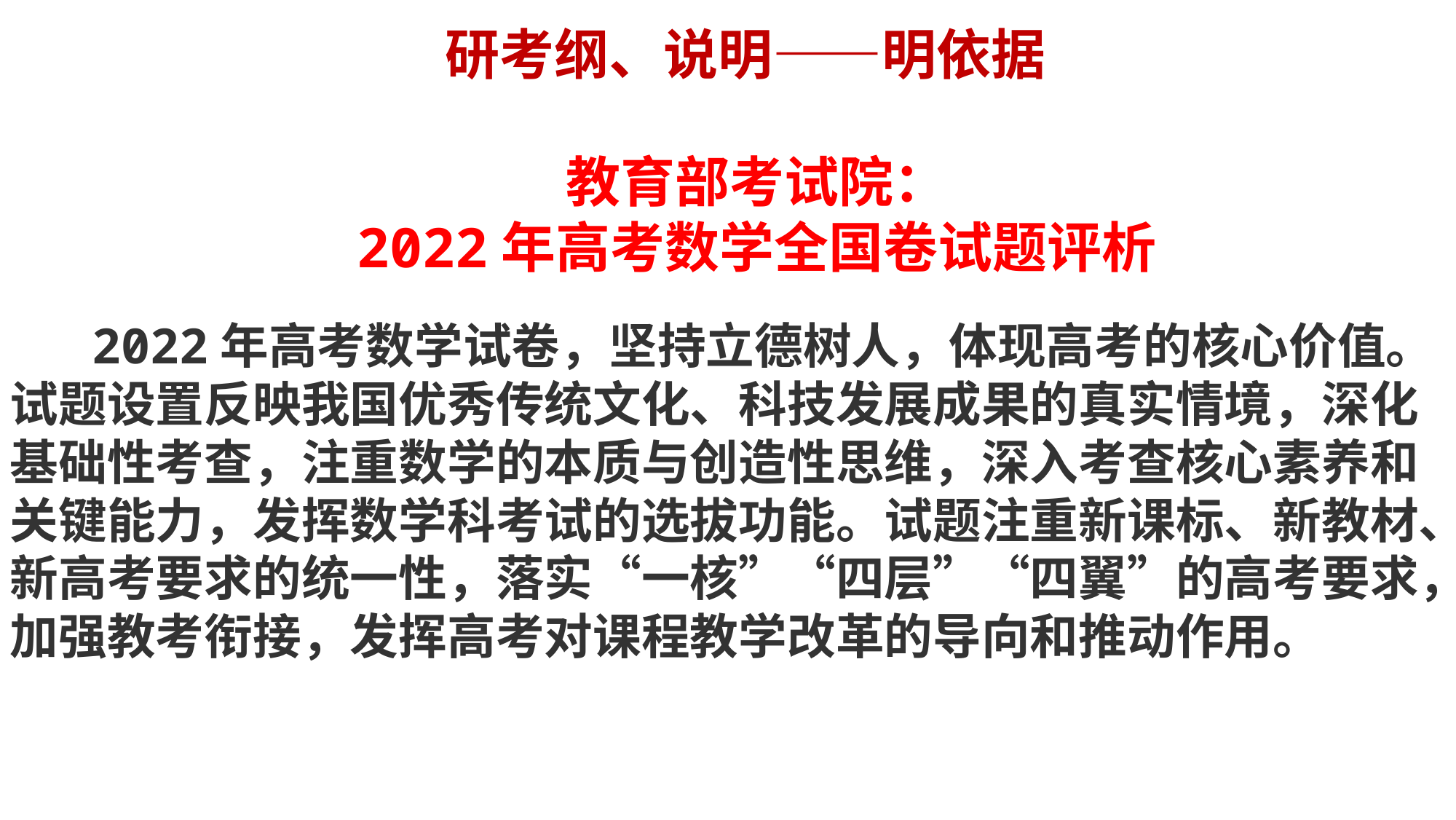

研考纲、说明——明依据
教育部考试院：
2022年高考数学全国卷试题评析
　  2022年高考数学试卷，坚持立德树人，体现高考的核心价值。试题设置反映我国优秀传统文化、科技发展成果的真实情境，深化基础性考查，注重数学的本质与创造性思维，深入考查核心素养和关键能力，发挥数学科考试的选拔功能。试题注重新课标、新教材、新高考要求的统一性，落实“一核”“四层”“四翼”的高考要求，加强教考衔接，发挥高考对课程教学改革的导向和推动作用。